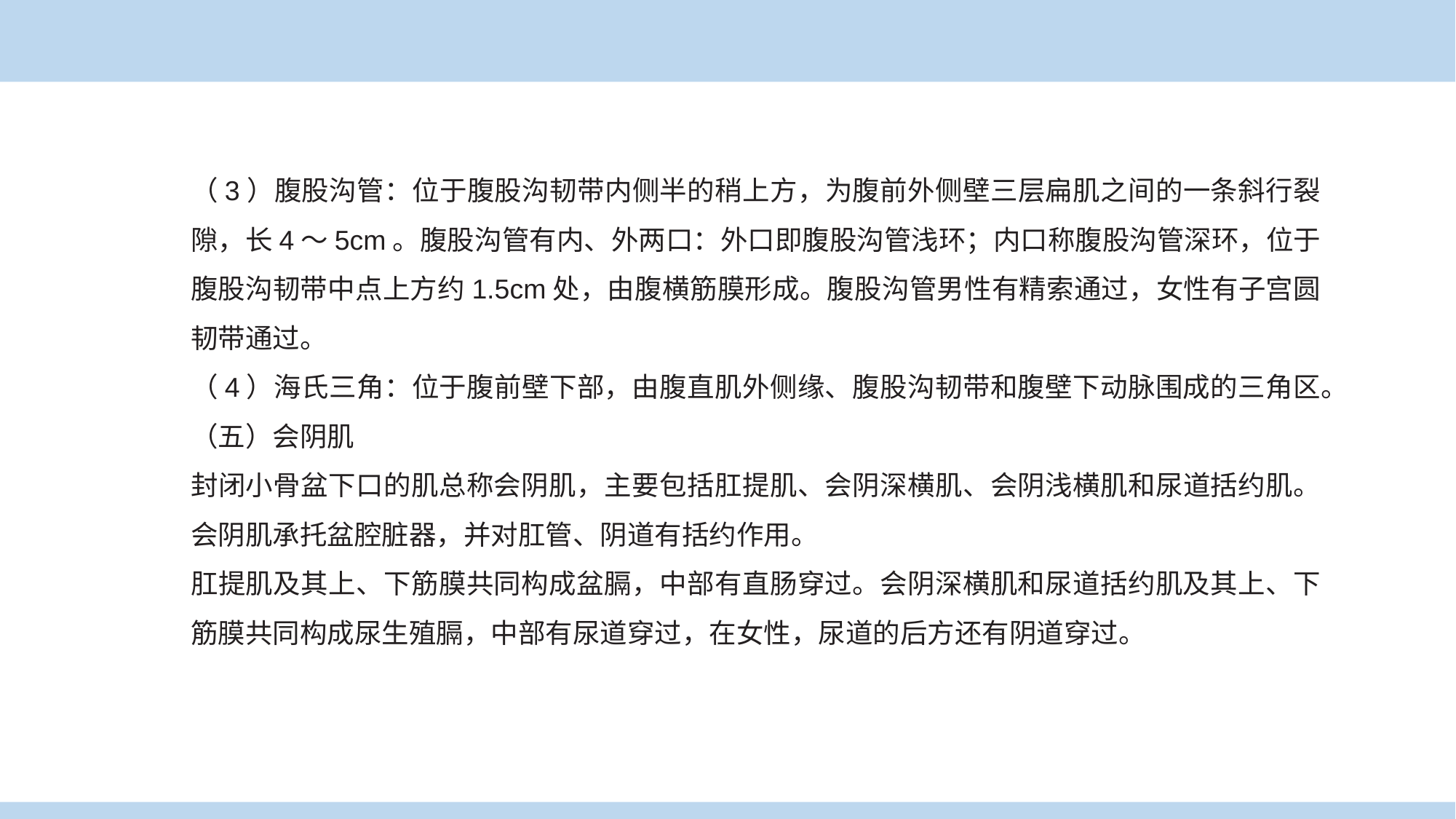

（3）腹股沟管：位于腹股沟韧带内侧半的稍上方，为腹前外侧壁三层扁肌之间的一条斜行裂隙，长4～5cm。腹股沟管有内、外两口：外口即腹股沟管浅环；内口称腹股沟管深环，位于腹股沟韧带中点上方约1.5cm处，由腹横筋膜形成。腹股沟管男性有精索通过，女性有子宫圆韧带通过。
（4）海氏三角：位于腹前壁下部，由腹直肌外侧缘、腹股沟韧带和腹壁下动脉围成的三角区。
（五）会阴肌
封闭小骨盆下口的肌总称会阴肌，主要包括肛提肌、会阴深横肌、会阴浅横肌和尿道括约肌。会阴肌承托盆腔脏器，并对肛管、阴道有括约作用。
肛提肌及其上、下筋膜共同构成盆膈，中部有直肠穿过。会阴深横肌和尿道括约肌及其上、下筋膜共同构成尿生殖膈，中部有尿道穿过，在女性，尿道的后方还有阴道穿过。